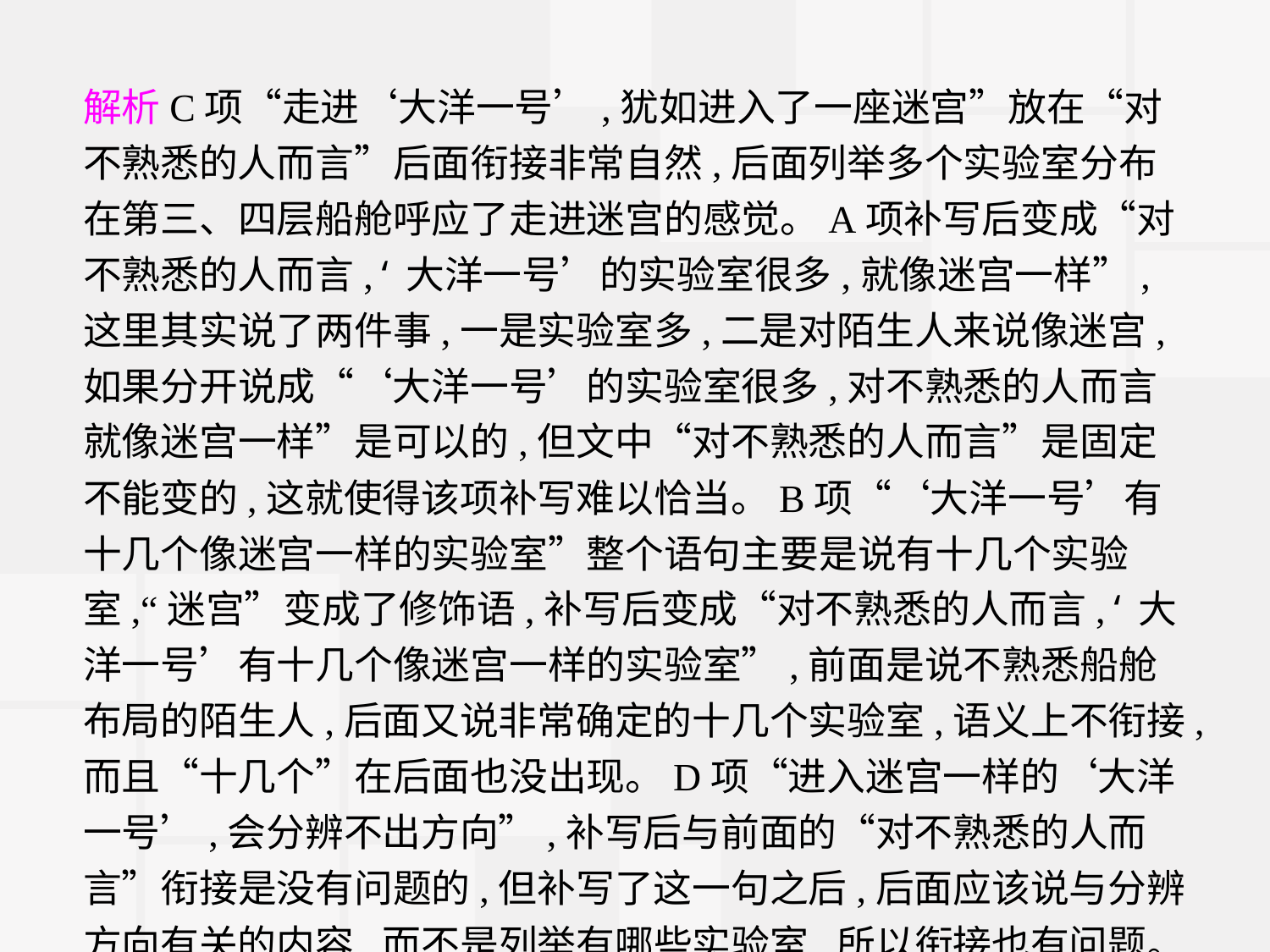

解析C项“走进‘大洋一号’,犹如进入了一座迷宫”放在“对不熟悉的人而言”后面衔接非常自然,后面列举多个实验室分布在第三、四层船舱呼应了走进迷宫的感觉。A项补写后变成“对不熟悉的人而言,‘大洋一号’的实验室很多,就像迷宫一样”,这里其实说了两件事,一是实验室多,二是对陌生人来说像迷宫,如果分开说成“‘大洋一号’的实验室很多,对不熟悉的人而言就像迷宫一样”是可以的,但文中“对不熟悉的人而言”是固定不能变的,这就使得该项补写难以恰当。B项“‘大洋一号’有十几个像迷宫一样的实验室”整个语句主要是说有十几个实验室,“迷宫”变成了修饰语,补写后变成“对不熟悉的人而言,‘大洋一号’有十几个像迷宫一样的实验室”,前面是说不熟悉船舱布局的陌生人,后面又说非常确定的十几个实验室,语义上不衔接,而且“十几个”在后面也没出现。D项“进入迷宫一样的‘大洋一号’,会分辨不出方向”,补写后与前面的“对不熟悉的人而言”衔接是没有问题的,但补写了这一句之后,后面应该说与分辨方向有关的内容,而不是列举有哪些实验室,所以衔接也有问题。